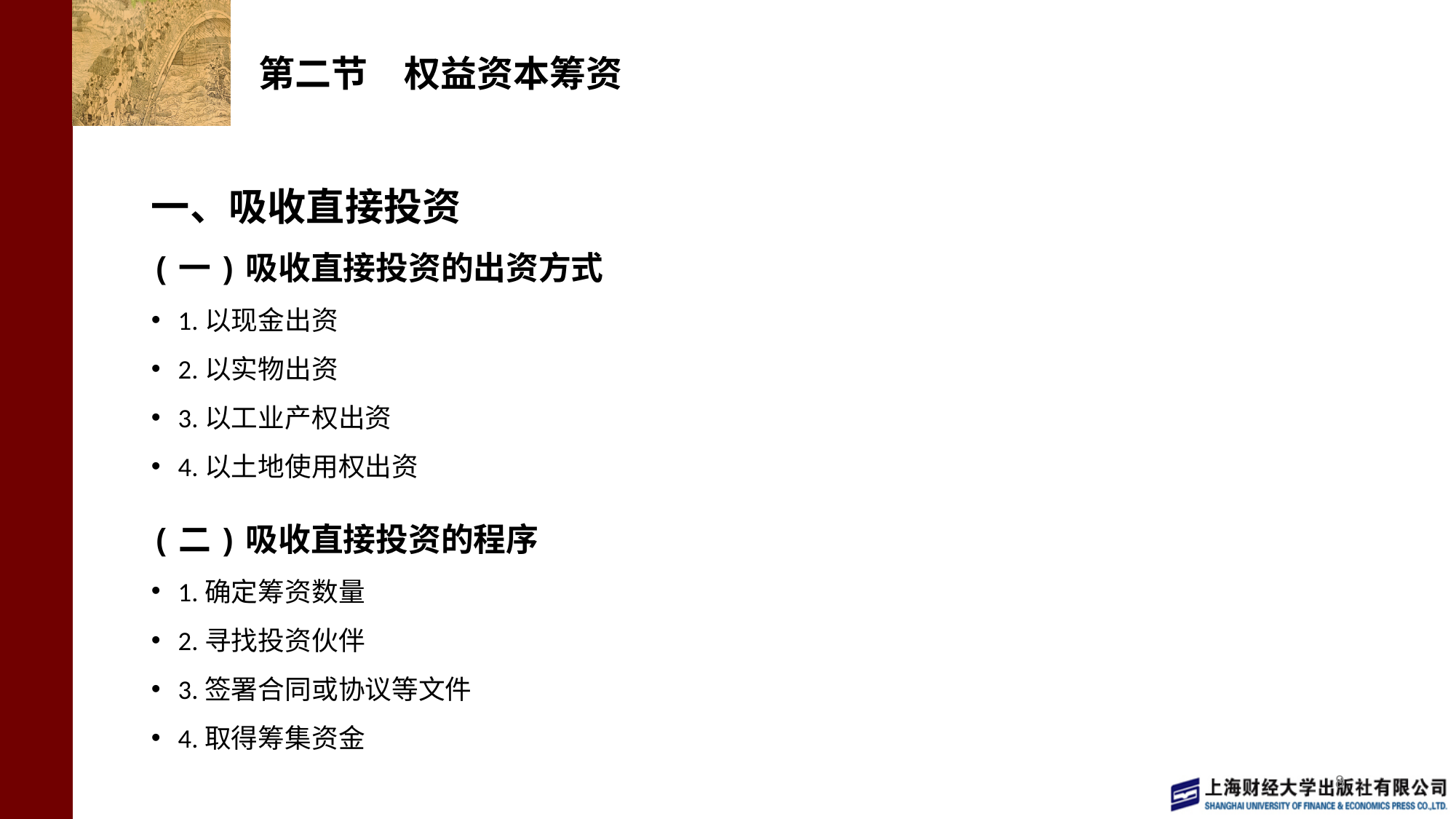

# 第二节　权益资本筹资
一、吸收直接投资
(一)吸收直接投资的出资方式
1.以现金出资
2.以实物出资
3.以工业产权出资
4.以土地使用权出资
(二)吸收直接投资的程序
1.确定筹资数量
2.寻找投资伙伴
3.签署合同或协议等文件
4.取得筹集资金

8